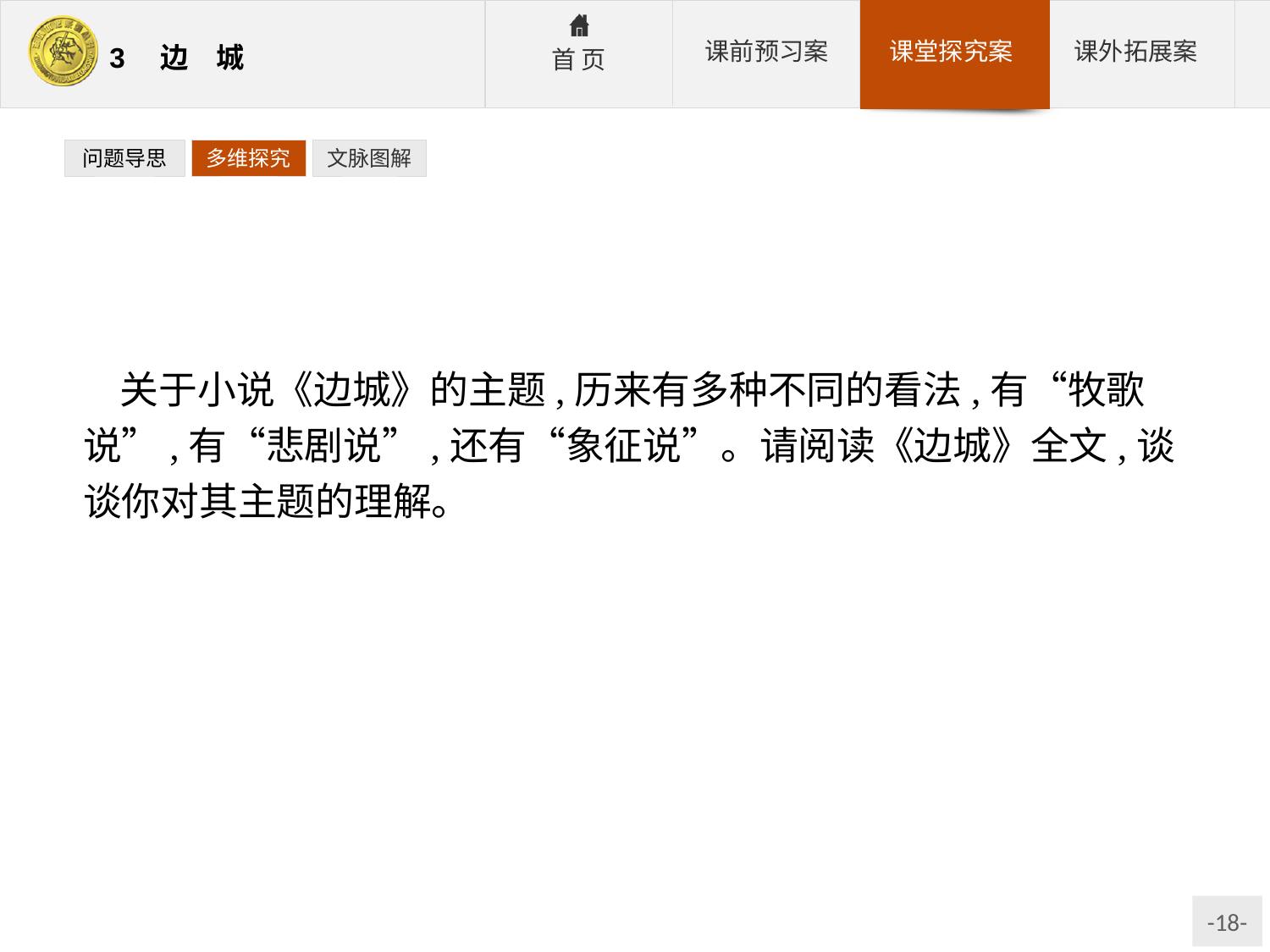

问题导思
多维探究
文脉图解
关于小说《边城》的主题,历来有多种不同的看法,有“牧歌说”,有“悲剧说”,还有“象征说”。请阅读《边城》全文,谈谈你对其主题的理解。
提示:小说的主题意蕴一般比较丰富,对小说主题意蕴的探究,要结合创作背景、创作意图和作品主题分析。